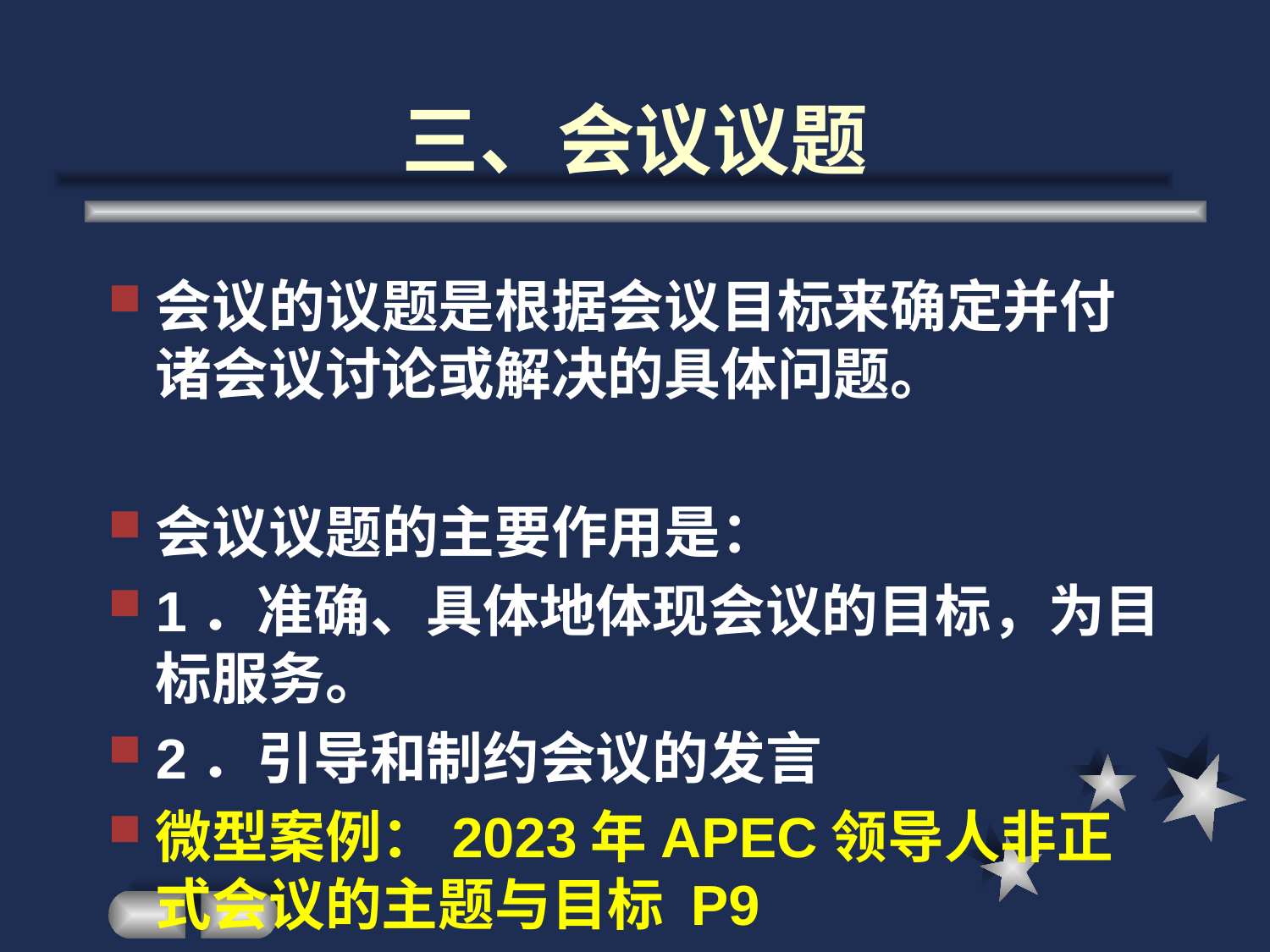

# 三、会议议题
会议的议题是根据会议目标来确定并付诸会议讨论或解决的具体问题。

会议议题的主要作用是：
1．准确、具体地体现会议的目标，为目标服务。
2．引导和制约会议的发言
微型案例：2023年APEC领导人非正式会议的主题与目标 P9